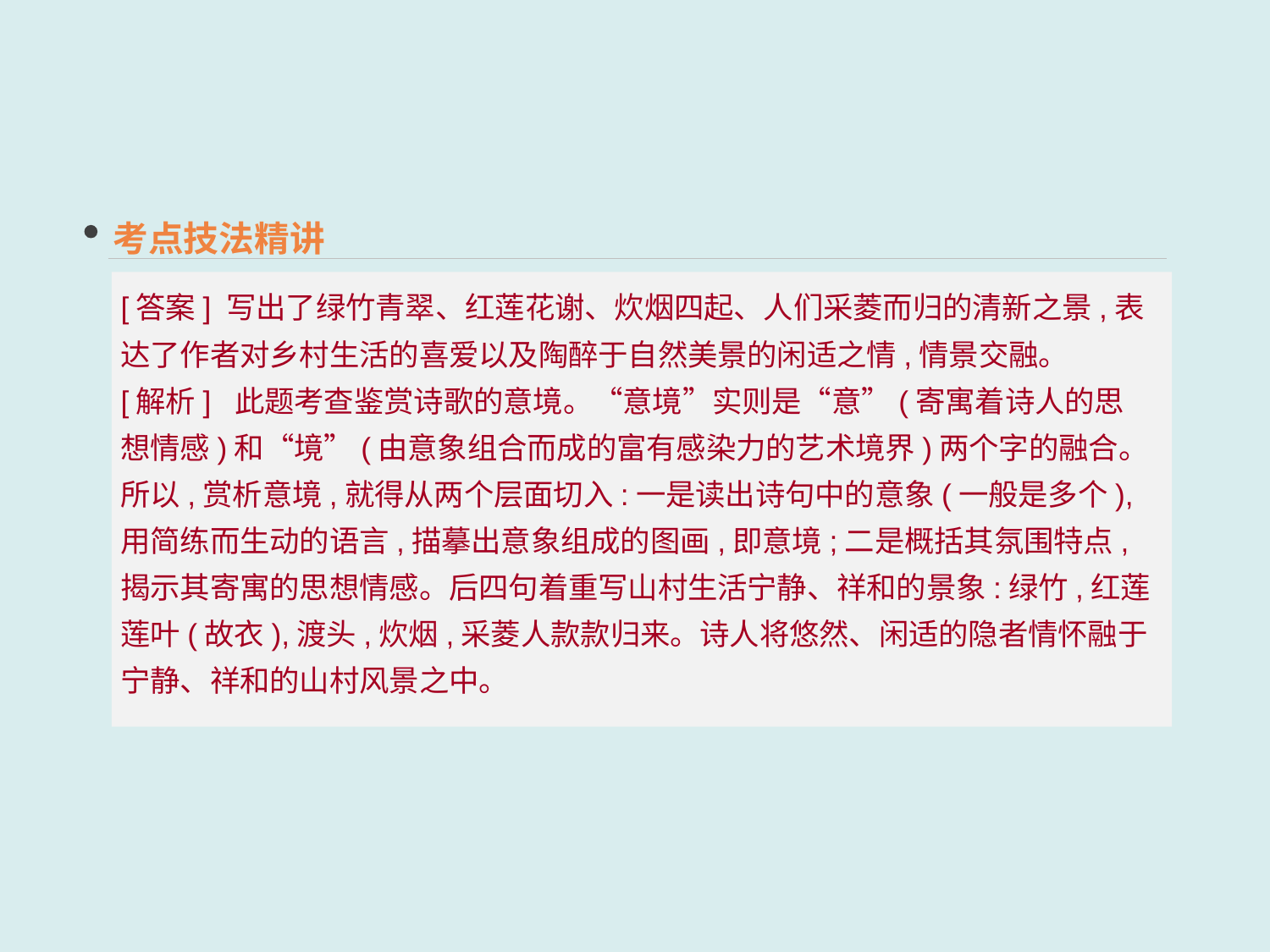

考点技法精讲

[答案] 写出了绿竹青翠、红莲花谢、炊烟四起、人们采菱而归的清新之景,表达了作者对乡村生活的喜爱以及陶醉于自然美景的闲适之情,情景交融。
[解析]  此题考查鉴赏诗歌的意境。“意境”实则是“意”(寄寓着诗人的思想情感)和“境”(由意象组合而成的富有感染力的艺术境界)两个字的融合。所以,赏析意境,就得从两个层面切入:一是读出诗句中的意象(一般是多个),用简练而生动的语言,描摹出意象组成的图画,即意境;二是概括其氛围特点,揭示其寄寓的思想情感。后四句着重写山村生活宁静、祥和的景象:绿竹,红莲莲叶(故衣),渡头,炊烟,采菱人款款归来。诗人将悠然、闲适的隐者情怀融于宁静、祥和的山村风景之中。